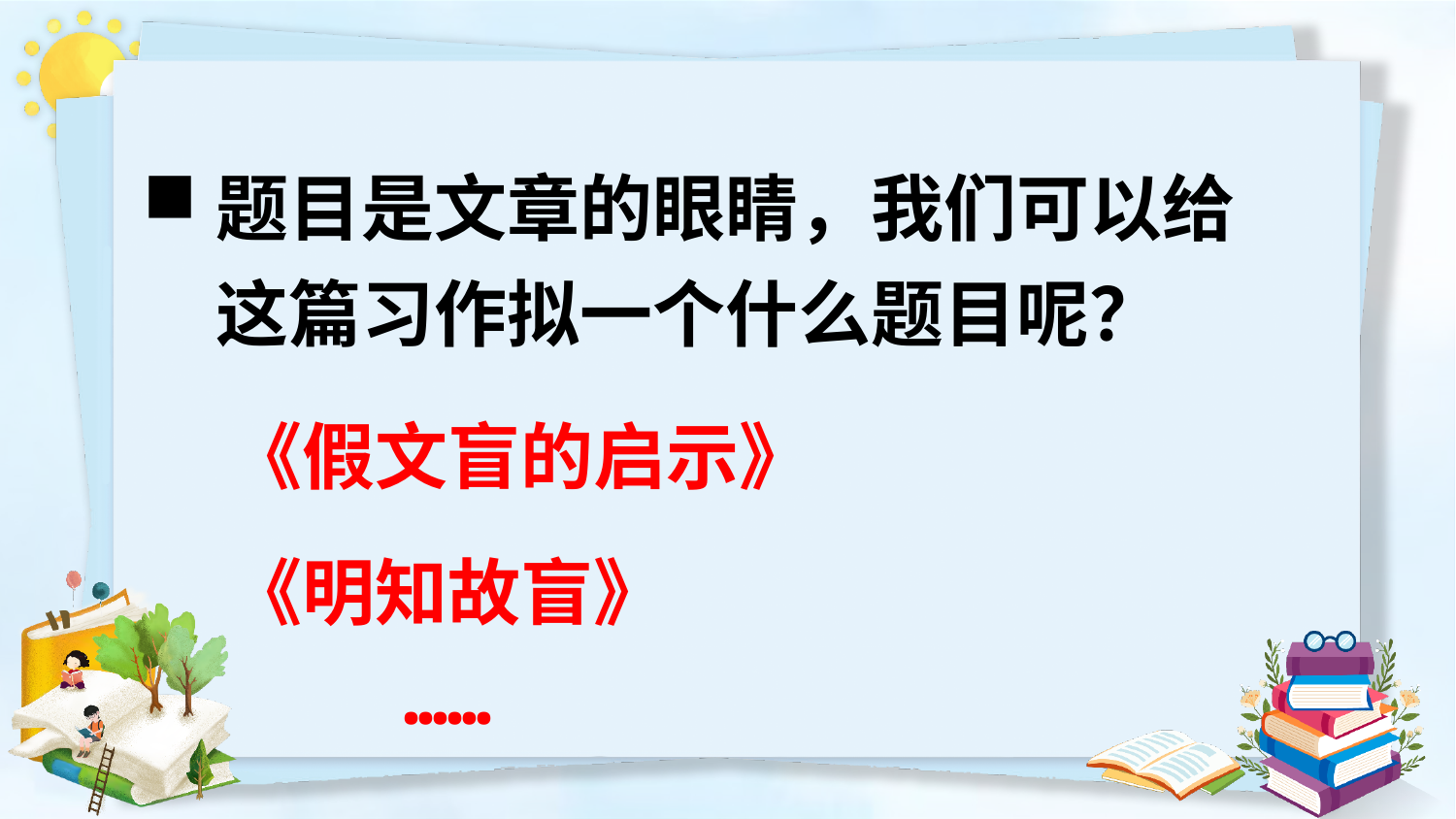

题目是文章的眼睛，我们可以给这篇习作拟一个什么题目呢？
《假文盲的启示》
《明知故盲》
    ……